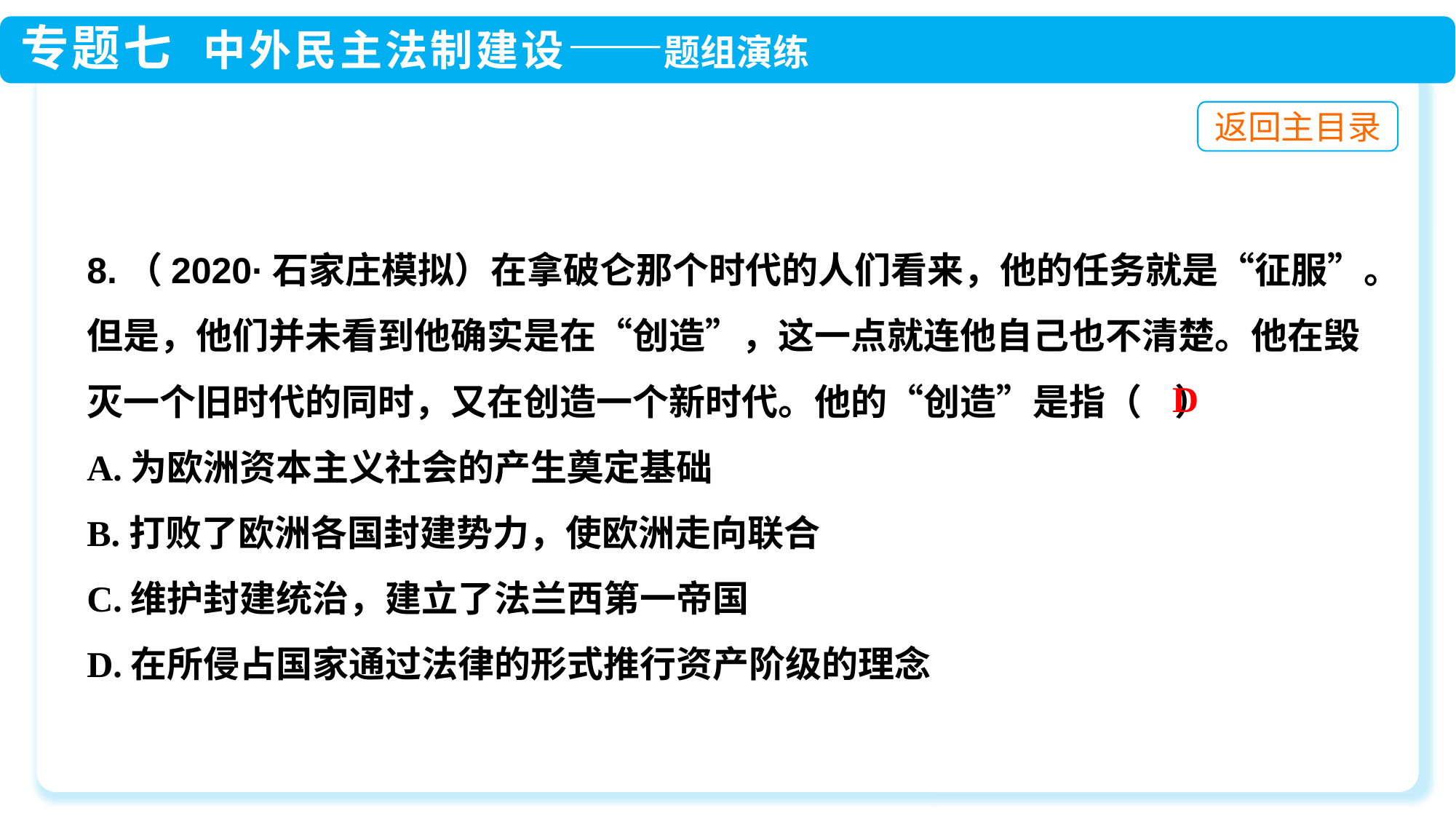

8.（2020·石家庄模拟）在拿破仑那个时代的人们看来，他的任务就是“征服”。但是，他们并未看到他确实是在“创造”，这一点就连他自己也不清楚。他在毁灭一个旧时代的同时，又在创造一个新时代。他的“创造”是指（    ）
A.为欧洲资本主义社会的产生奠定基础
B.打败了欧洲各国封建势力，使欧洲走向联合
C.维护封建统治，建立了法兰西第一帝国
D.在所侵占国家通过法律的形式推行资产阶级的理念
D